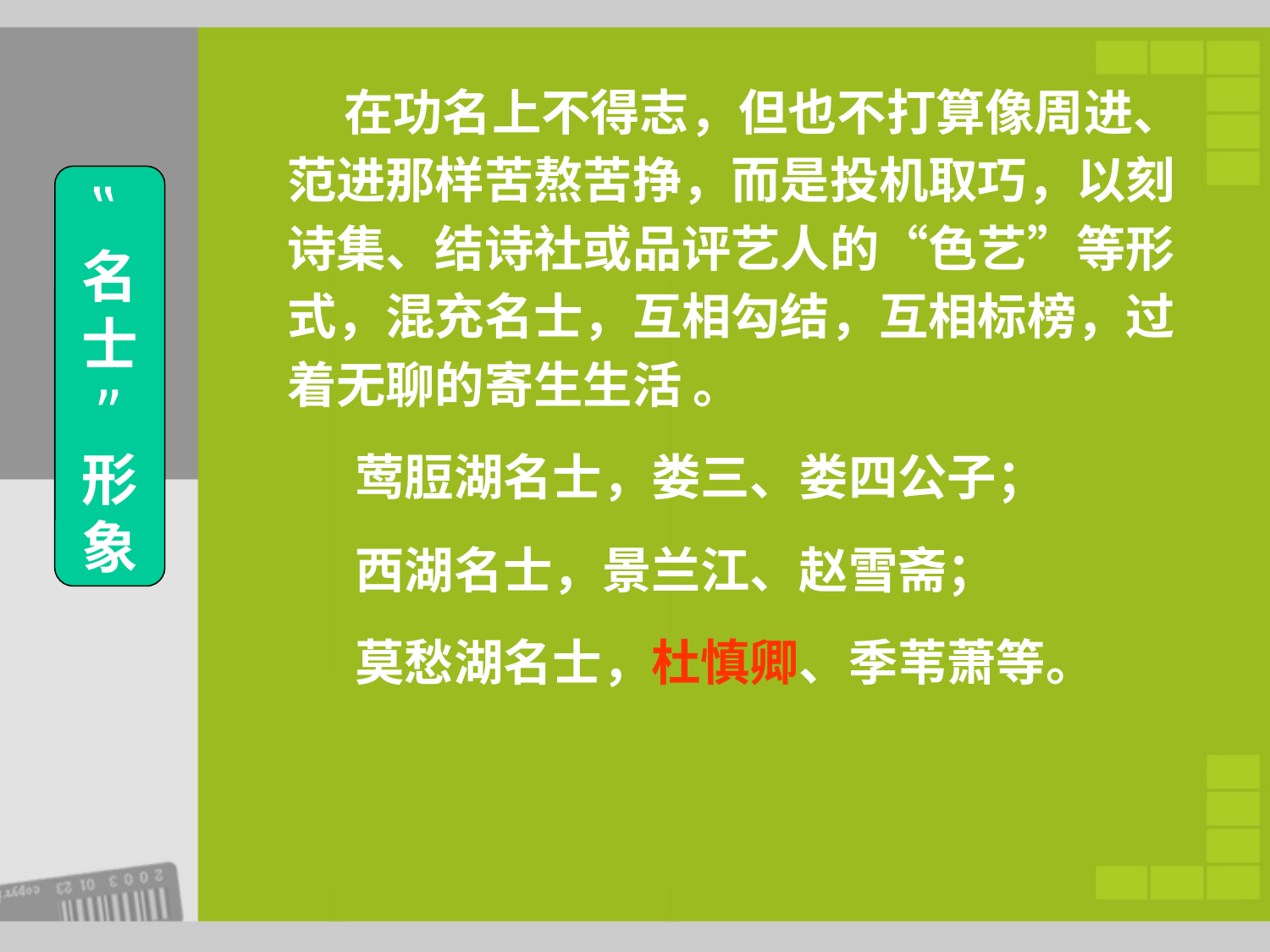

在功名上不得志，但也不打算像周进、范进那样苦熬苦挣，而是投机取巧，以刻诗集、结诗社或品评艺人的“色艺”等形式，混充名士，互相勾结，互相标榜，过着无聊的寄生生活 。
     莺脰湖名士，娄三、娄四公子；
     西湖名士，景兰江、赵雪斋；
     莫愁湖名士，杜慎卿、季苇萧等。

“
名
士
”
形
象